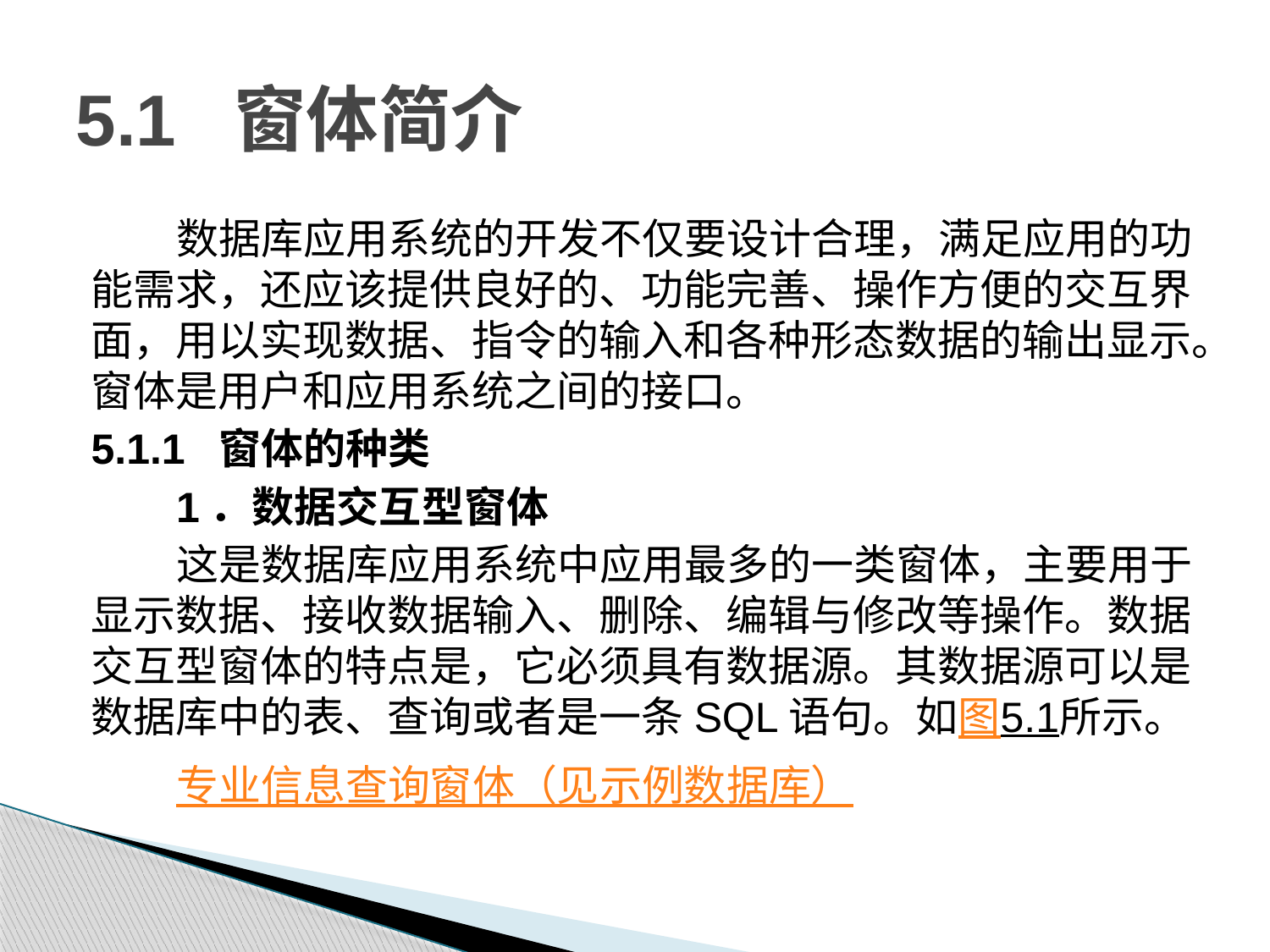

# 5.1  窗体简介
数据库应用系统的开发不仅要设计合理，满足应用的功能需求，还应该提供良好的、功能完善、操作方便的交互界面，用以实现数据、指令的输入和各种形态数据的输出显示。窗体是用户和应用系统之间的接口。
5.1.1  窗体的种类
1．数据交互型窗体
这是数据库应用系统中应用最多的一类窗体，主要用于显示数据、接收数据输入、删除、编辑与修改等操作。数据交互型窗体的特点是，它必须具有数据源。其数据源可以是数据库中的表、查询或者是一条SQL语句。如图5.1所示。
专业信息查询窗体（见示例数据库）